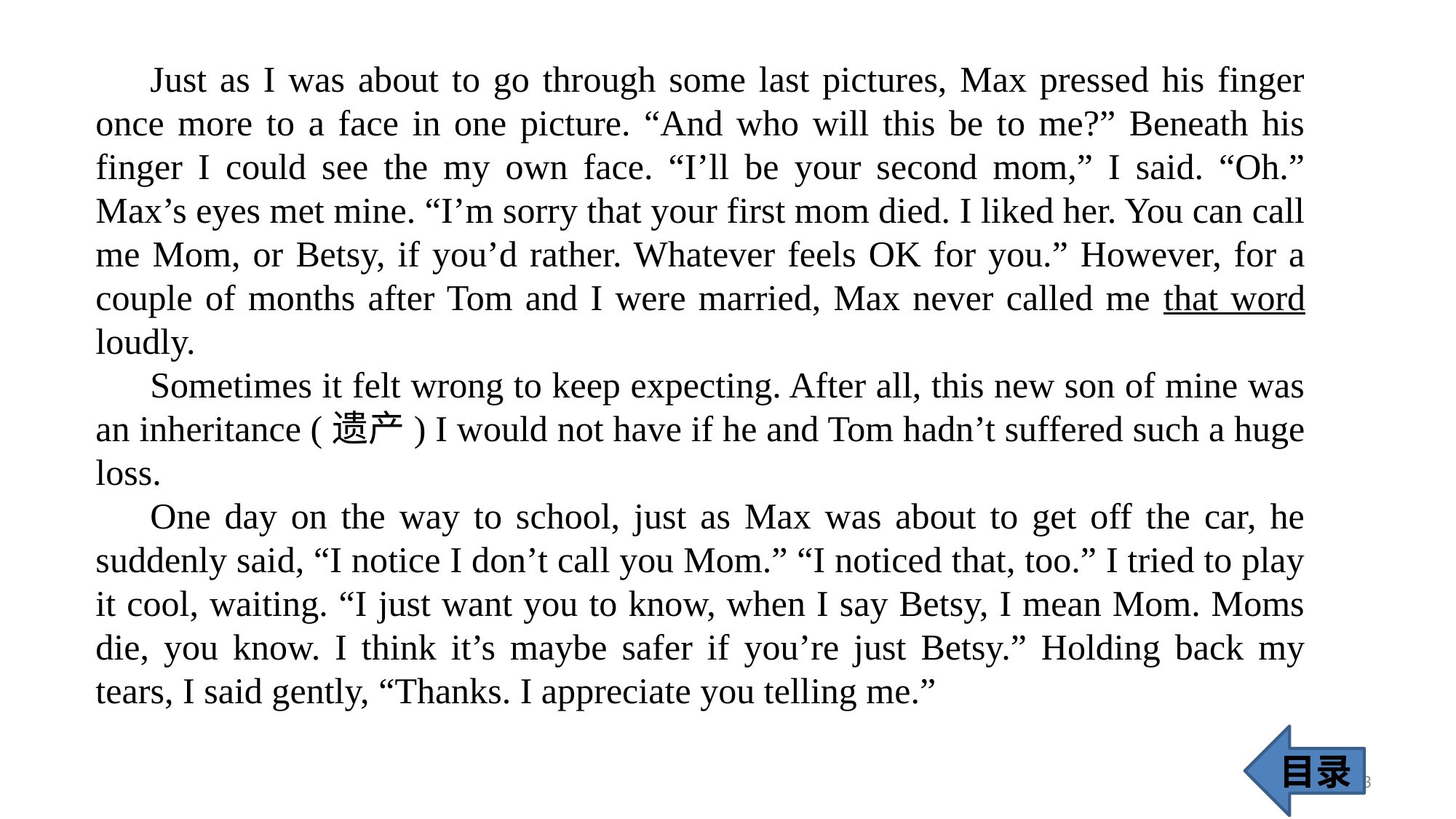

Just as I was about to go through some last pictures, Max pressed his finger once more to a face in one picture. “And who will this be to me?” Beneath his finger I could see the my own face. “I’ll be your second mom,” I said. “Oh.” Max’s eyes met mine. “I’m sorry that your first mom died. I liked her. You can call me Mom, or Betsy, if you’d rather. Whatever feels OK for you.” However, for a couple of months after Tom and I were married, Max never called me that word loudly.
Sometimes it felt wrong to keep expecting. After all, this new son of mine was an inheritance (遗产) I would not have if he and Tom hadn’t suffered such a huge loss.
One day on the way to school, just as Max was about to get off the car, he suddenly said, “I notice I don’t call you Mom.” “I noticed that, too.” I tried to play it cool, waiting. “I just want you to know, when I say Betsy, I mean Mom. Moms die, you know. I think it’s maybe safer if you’re just Betsy.” Holding back my tears, I said gently, “Thanks. I appreciate you telling me.”
目录
33